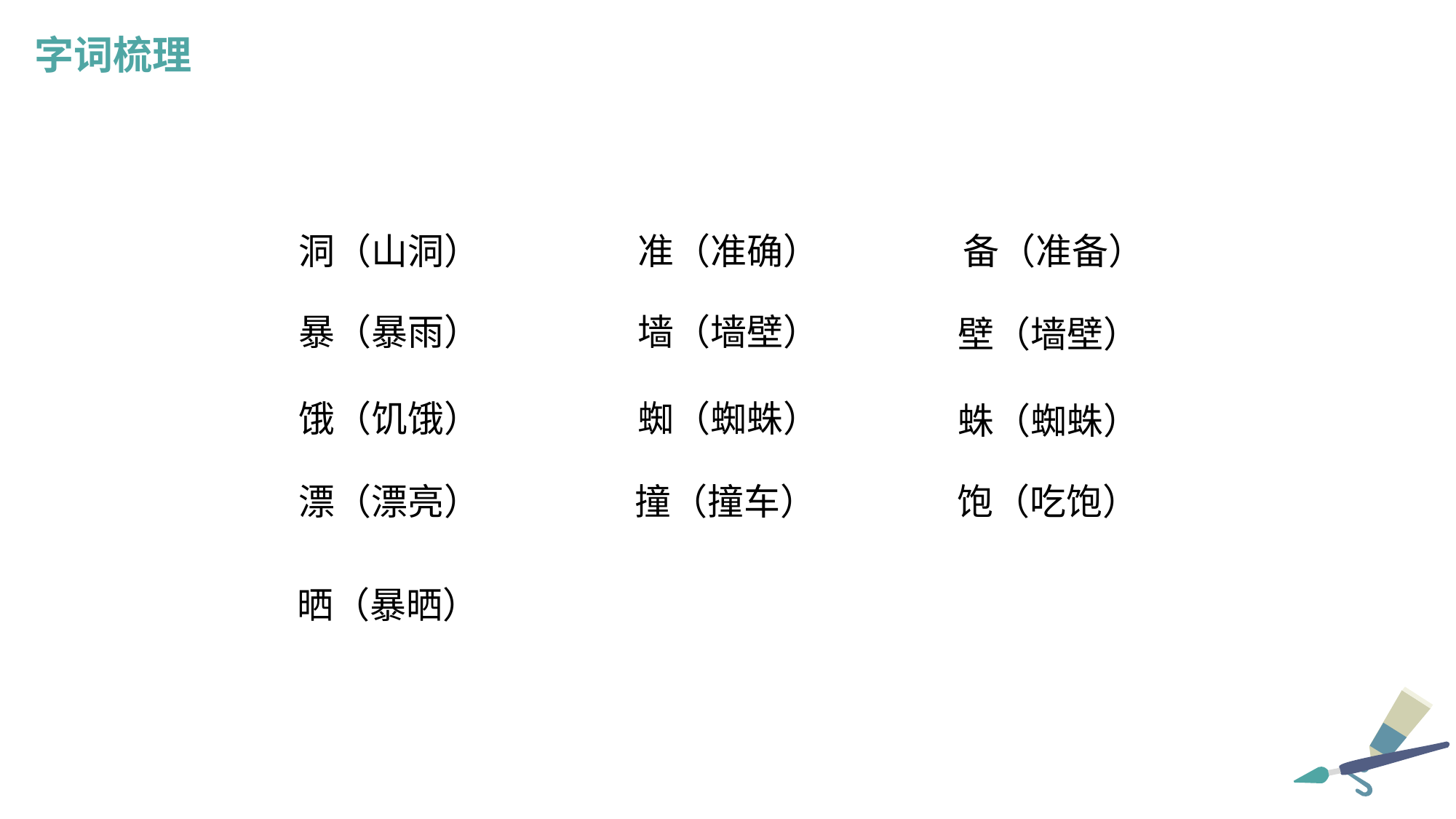

字词梳理
洞（山洞）
备（准备）
准（准确）
暴（暴雨）
墙（墙壁）
壁（墙壁）
饿（饥饿）
蜘（蜘蛛）
蛛（蜘蛛）
漂（漂亮）
撞（撞车）
饱（吃饱）
晒（暴晒）